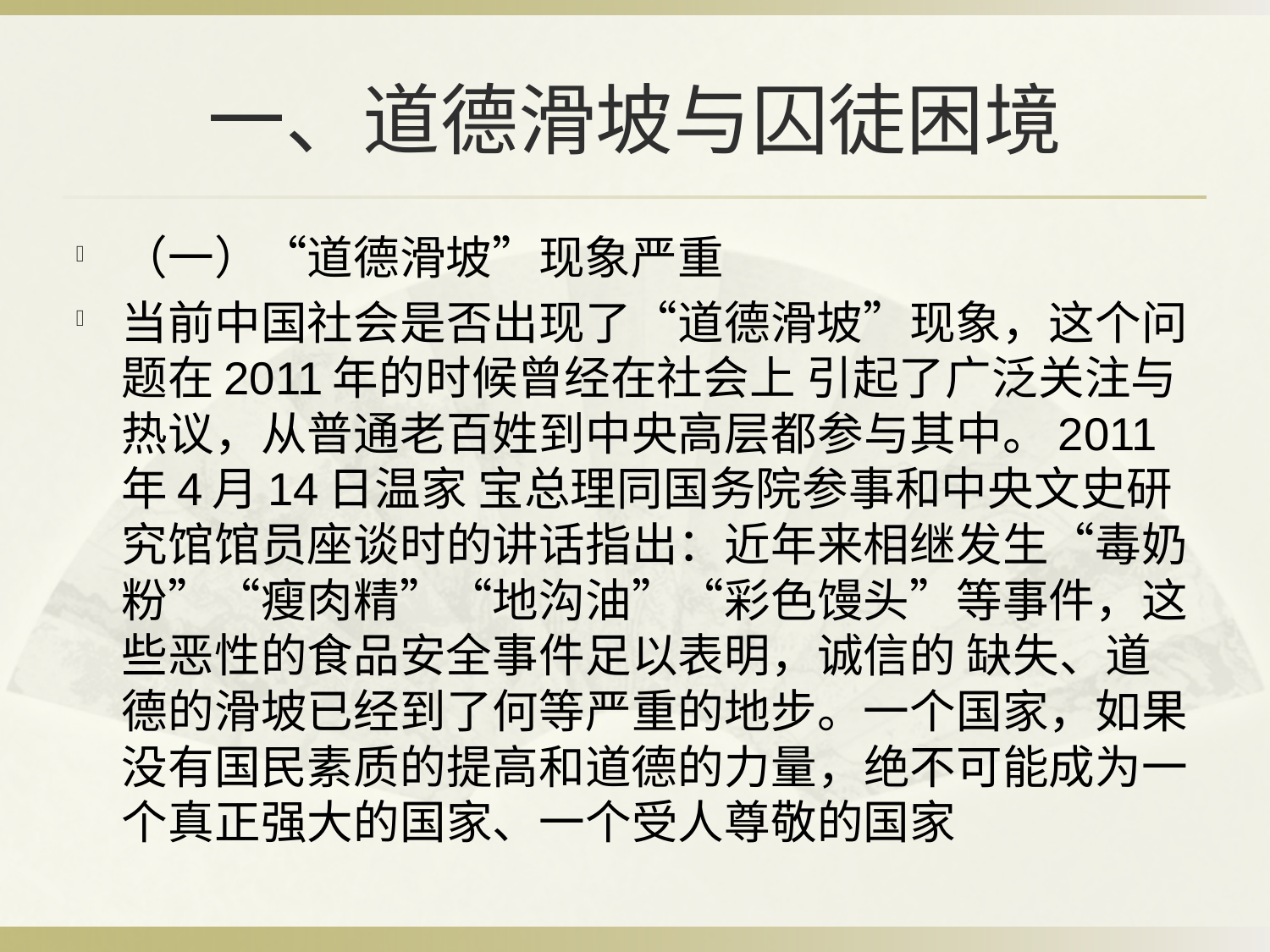

# 一、道德滑坡与囚徒困境
（一）“道德滑坡”现象严重
当前中国社会是否出现了“道德滑坡”现象，这个问题在2011年的时候曾经在社会上 引起了广泛关注与热议，从普通老百姓到中央高层都参与其中。2011年4月14日温家 宝总理同国务院参事和中央文史研究馆馆员座谈时的讲话指出：近年来相继发生“毒奶粉”“瘦肉精”“地沟油”“彩色馒头”等事件，这些恶性的食品安全事件足以表明，诚信的 缺失、道德的滑坡已经到了何等严重的地步。一个国家，如果没有国民素质的提高和道德的力量，绝不可能成为一个真正强大的国家、一个受人尊敬的国家